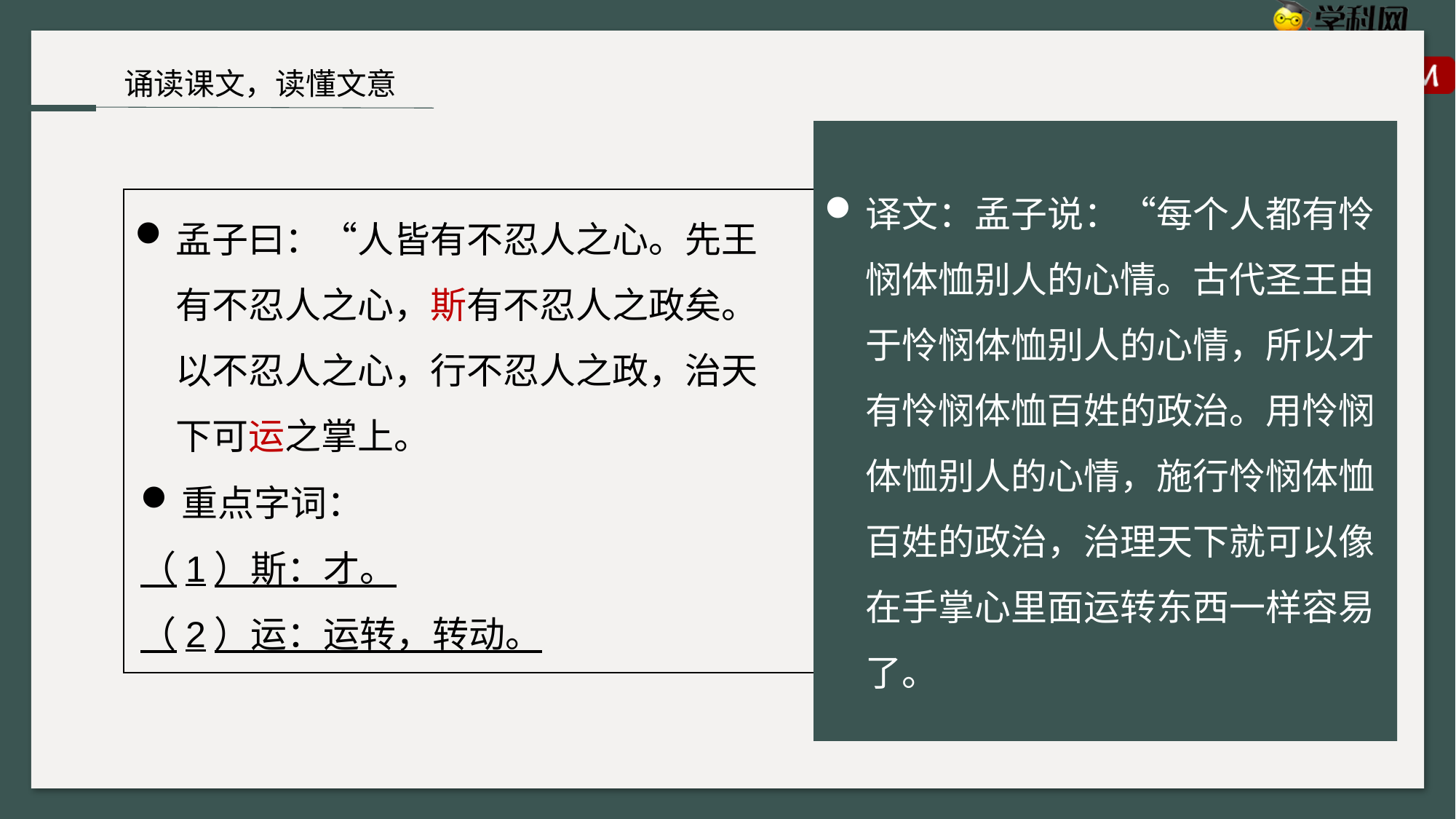

诵读课文，读懂文意
译文：孟子说：“每个人都有怜悯体恤别人的心情。古代圣王由于怜悯体恤别人的心情，所以才有怜悯体恤百姓的政治。用怜悯体恤别人的心情，施行怜悯体恤百姓的政治，治理天下就可以像在手掌心里面运转东西一样容易了。

孟子曰：“人皆有不忍人之心。先王有不忍人之心，斯有不忍人之政矣。以不忍人之心，行不忍人之政，治天下可运之掌上。

重点字词：
（1）斯：才。
（2）运：运转，转动。